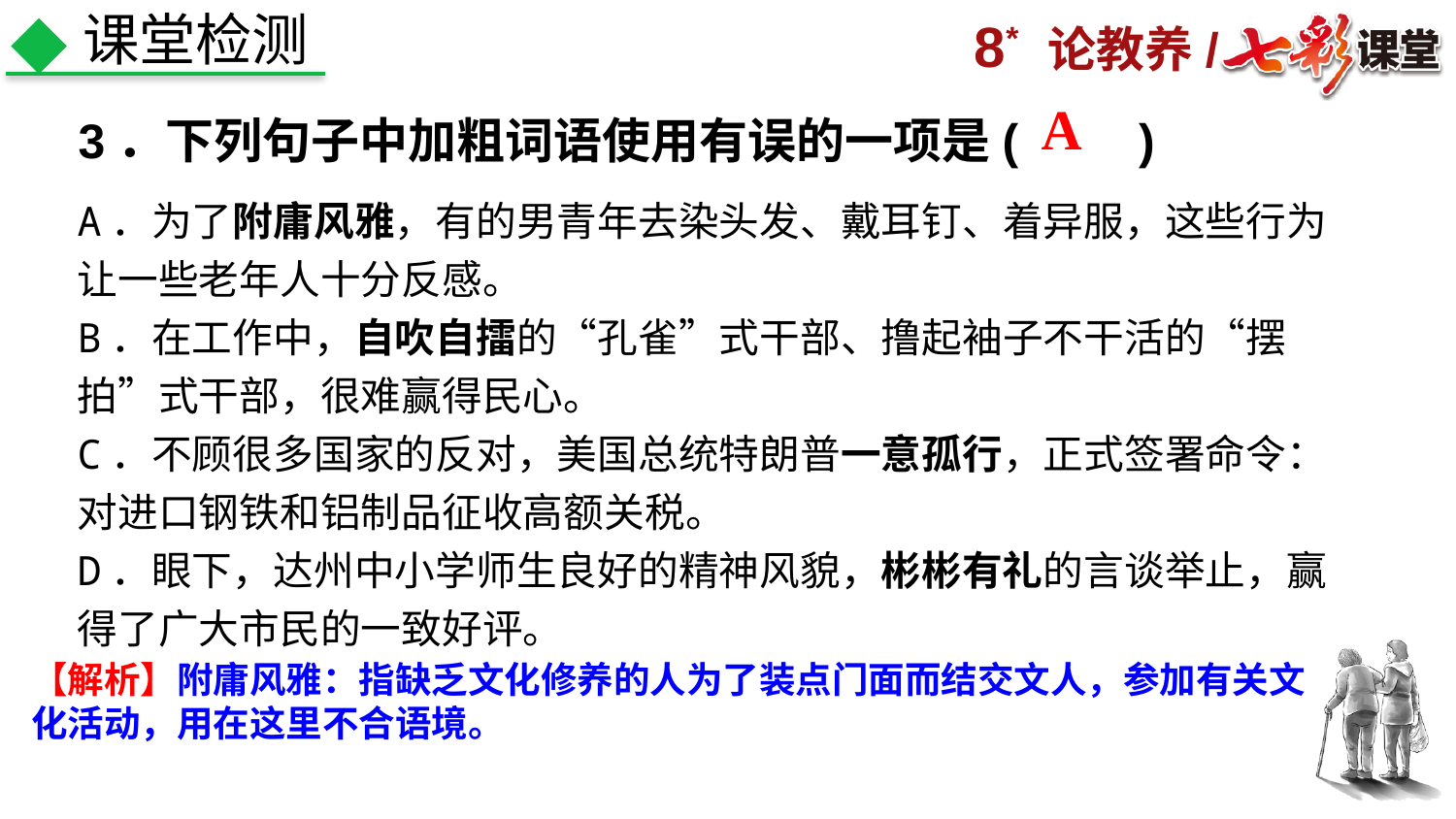

课堂检测

A
3．下列句子中加粗词语使用有误的一项是(　　)
A．为了附庸风雅，有的男青年去染头发、戴耳钉、着异服，这些行为让一些老年人十分反感。
B．在工作中，自吹自擂的“孔雀”式干部、撸起袖子不干活的“摆拍”式干部，很难赢得民心。
C．不顾很多国家的反对，美国总统特朗普一意孤行，正式签署命令：对进口钢铁和铝制品征收高额关税。
D．眼下，达州中小学师生良好的精神风貌，彬彬有礼的言谈举止，赢得了广大市民的一致好评。
【解析】附庸风雅：指缺乏文化修养的人为了装点门面而结交文人，参加有关文化活动，用在这里不合语境。